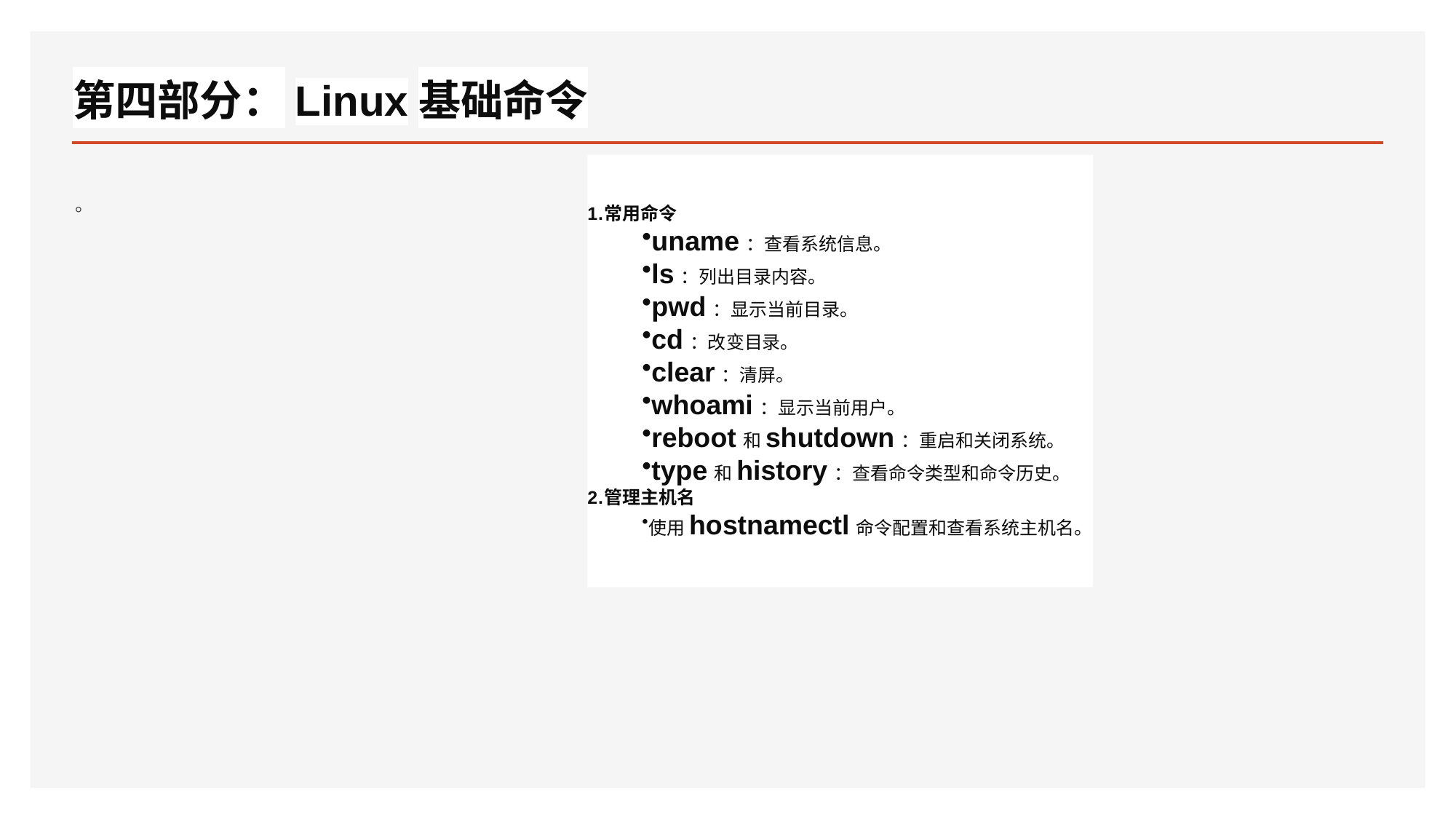

# 第四部分：Linux基础命令
。

常用命令
uname：查看系统信息。
ls：列出目录内容。
pwd：显示当前目录。
cd：改变目录。
clear：清屏。
whoami：显示当前用户。
reboot和shutdown：重启和关闭系统。
type和history：查看命令类型和命令历史。
管理主机名
使用hostnamectl命令配置和查看系统主机名。